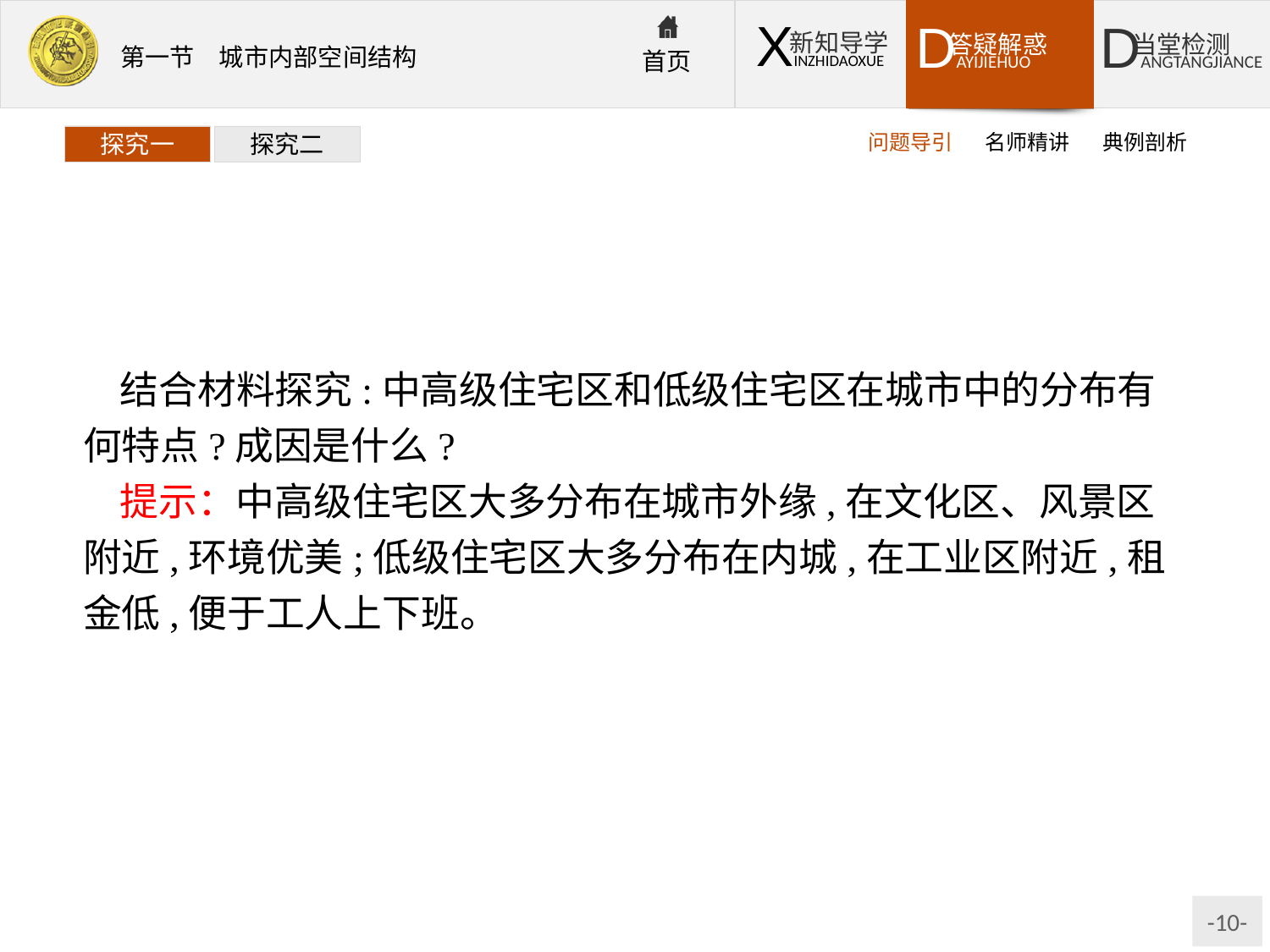

问题导引
名师精讲
典例剖析
探究一
探究二
结合材料探究:中高级住宅区和低级住宅区在城市中的分布有何特点?成因是什么?
提示：中高级住宅区大多分布在城市外缘,在文化区、风景区附近,环境优美;低级住宅区大多分布在内城,在工业区附近,租金低,便于工人上下班。